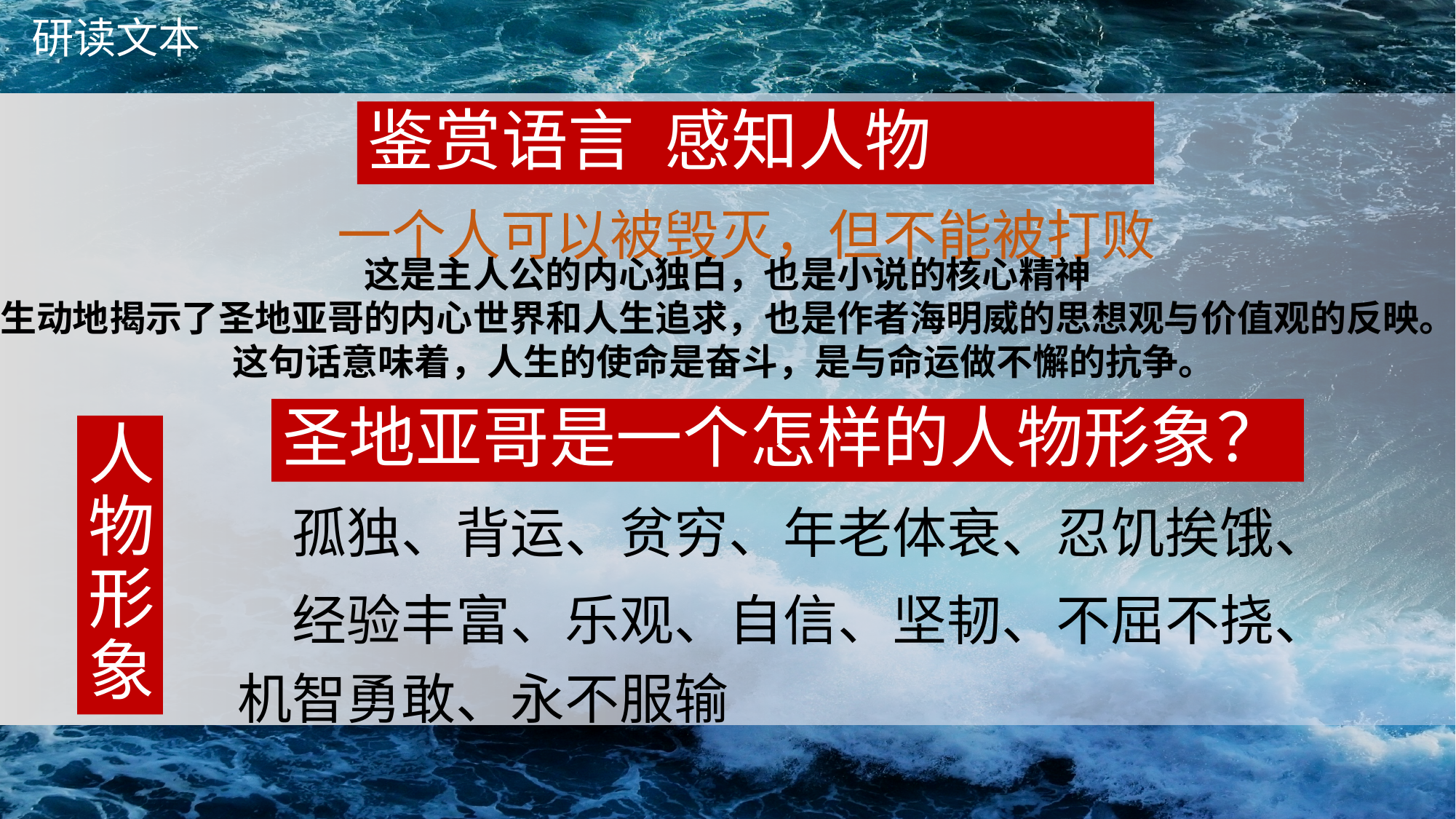

鉴赏语言  感知人物
一个人可以被毁灭，但不能被打败
这是主人公的内心独白，也是小说的核心精神
生动地揭示了圣地亚哥的内心世界和人生追求，也是作者海明威的思想观与价值观的反映。
这句话意味着，人生的使命是奋斗，是与命运做不懈的抗争。
圣地亚哥是一个怎样的人物形象？
人物形象
孤独、背运、贫穷、年老体衰、忍饥挨饿、
经验丰富、乐观、自信、坚韧、不屈不挠、机智勇敢、永不服输